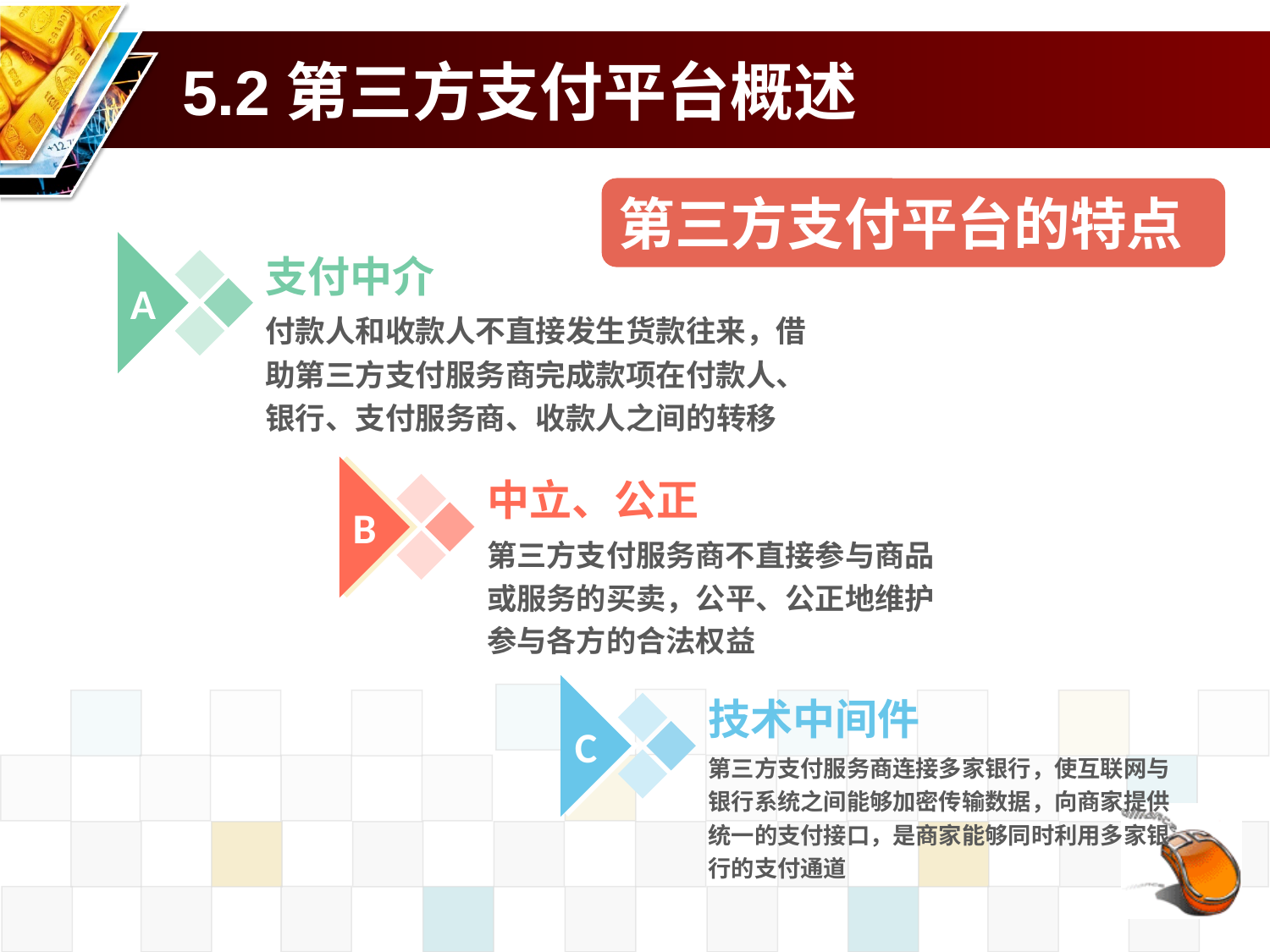

# 5.2第三方支付平台概述
第三方支付平台的特点
A

支付中介

付款人和收款人不直接发生货款往来，借助第三方支付服务商完成款项在付款人、银行、支付服务商、收款人之间的转移

B

中立、公正

第三方支付服务商不直接参与商品或服务的买卖，公平、公正地维护参与各方的合法权益

C

技术中间件

第三方支付服务商连接多家银行，使互联网与银行系统之间能够加密传输数据，向商家提供统一的支付接口，是商家能够同时利用多家银行的支付通道